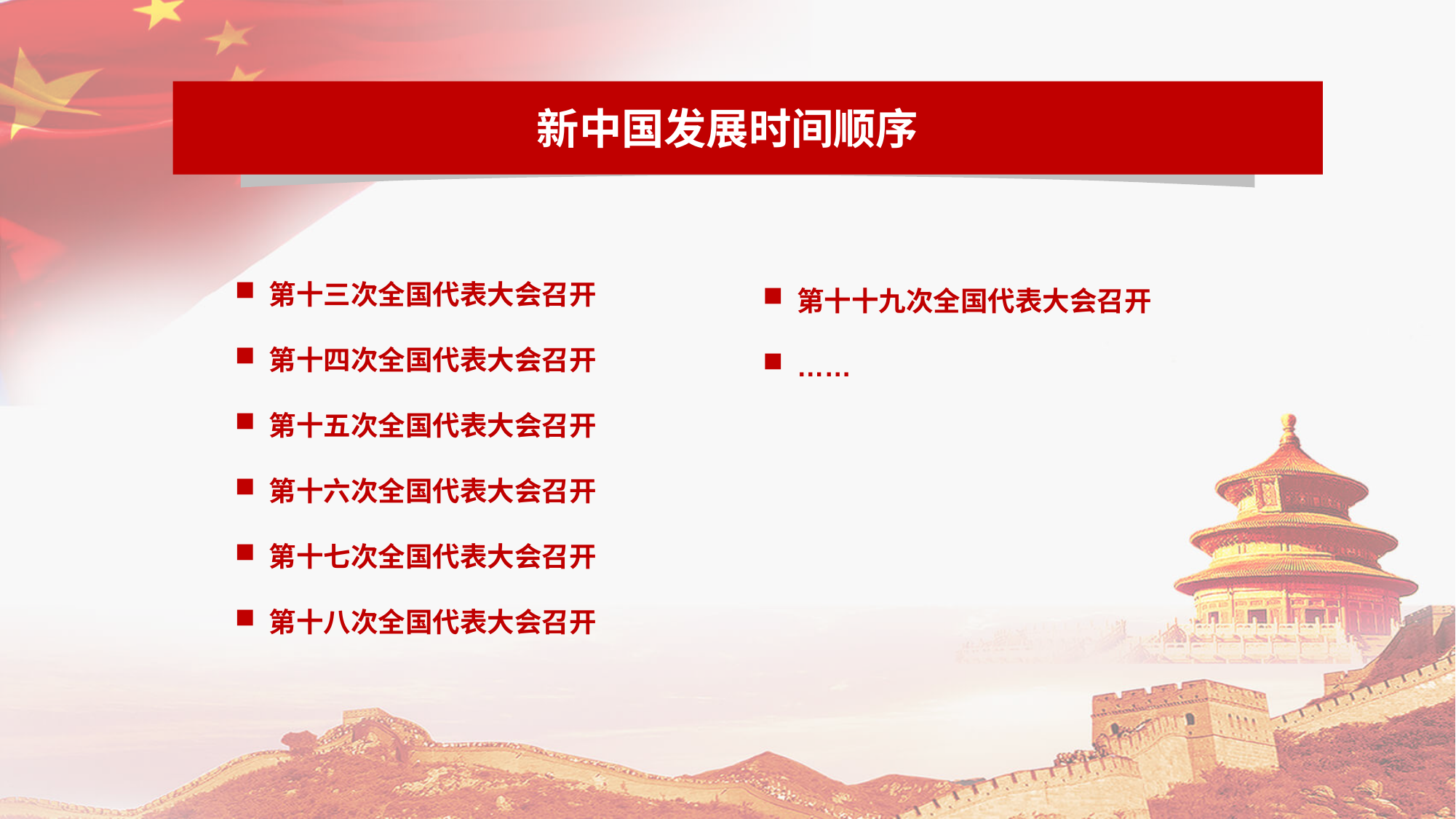

新中国发展时间顺序
第十三次全国代表大会召开
第十四次全国代表大会召开
第十五次全国代表大会召开
第十六次全国代表大会召开
第十七次全国代表大会召开
第十八次全国代表大会召开
第十十九次全国代表大会召开
……